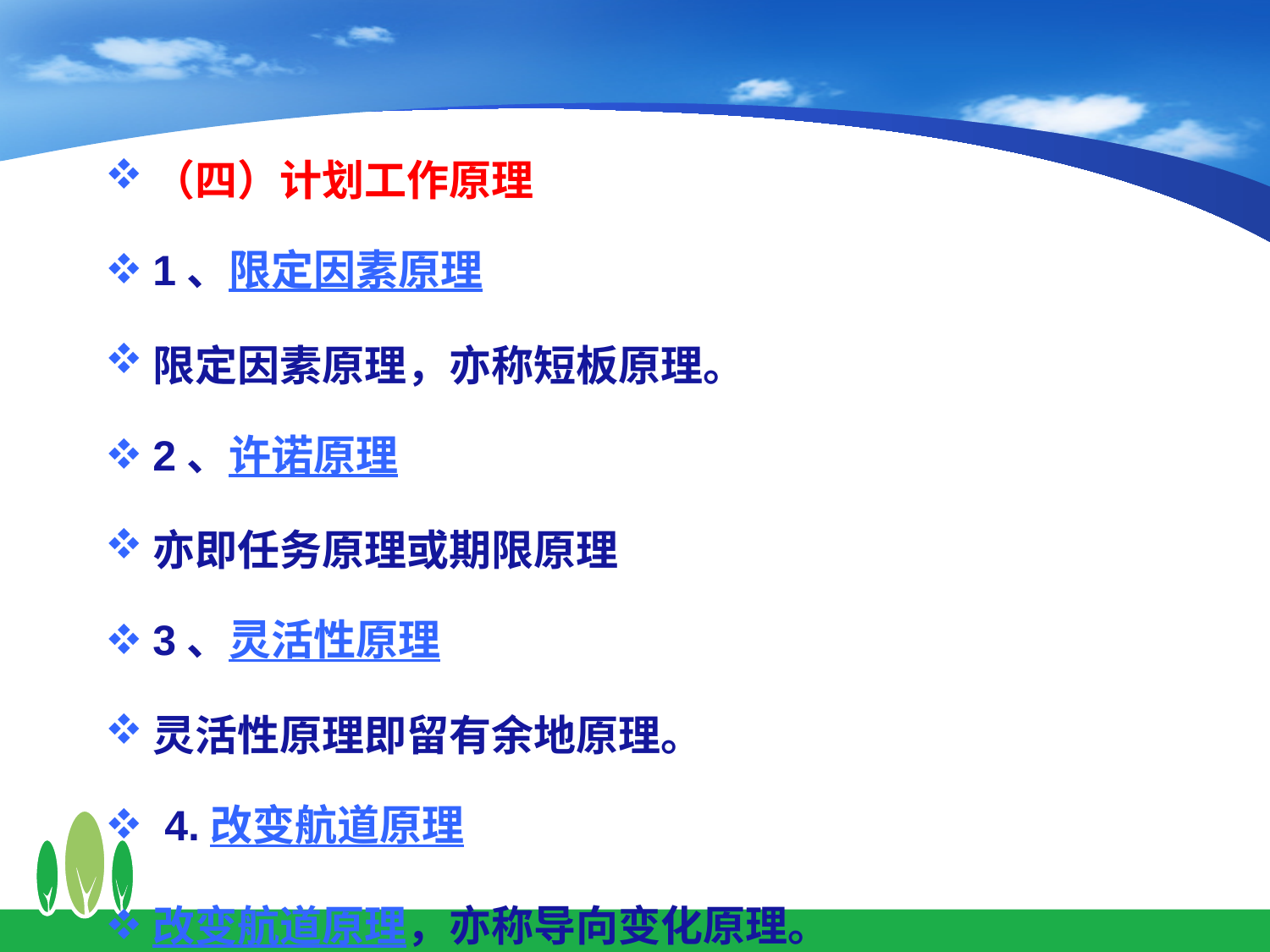

（四）计划工作原理
1、限定因素原理
限定因素原理，亦称短板原理。
2、许诺原理
亦即任务原理或期限原理
3、灵活性原理
灵活性原理即留有余地原理。
 4.改变航道原理
改变航道原理，亦称导向变化原理。

20